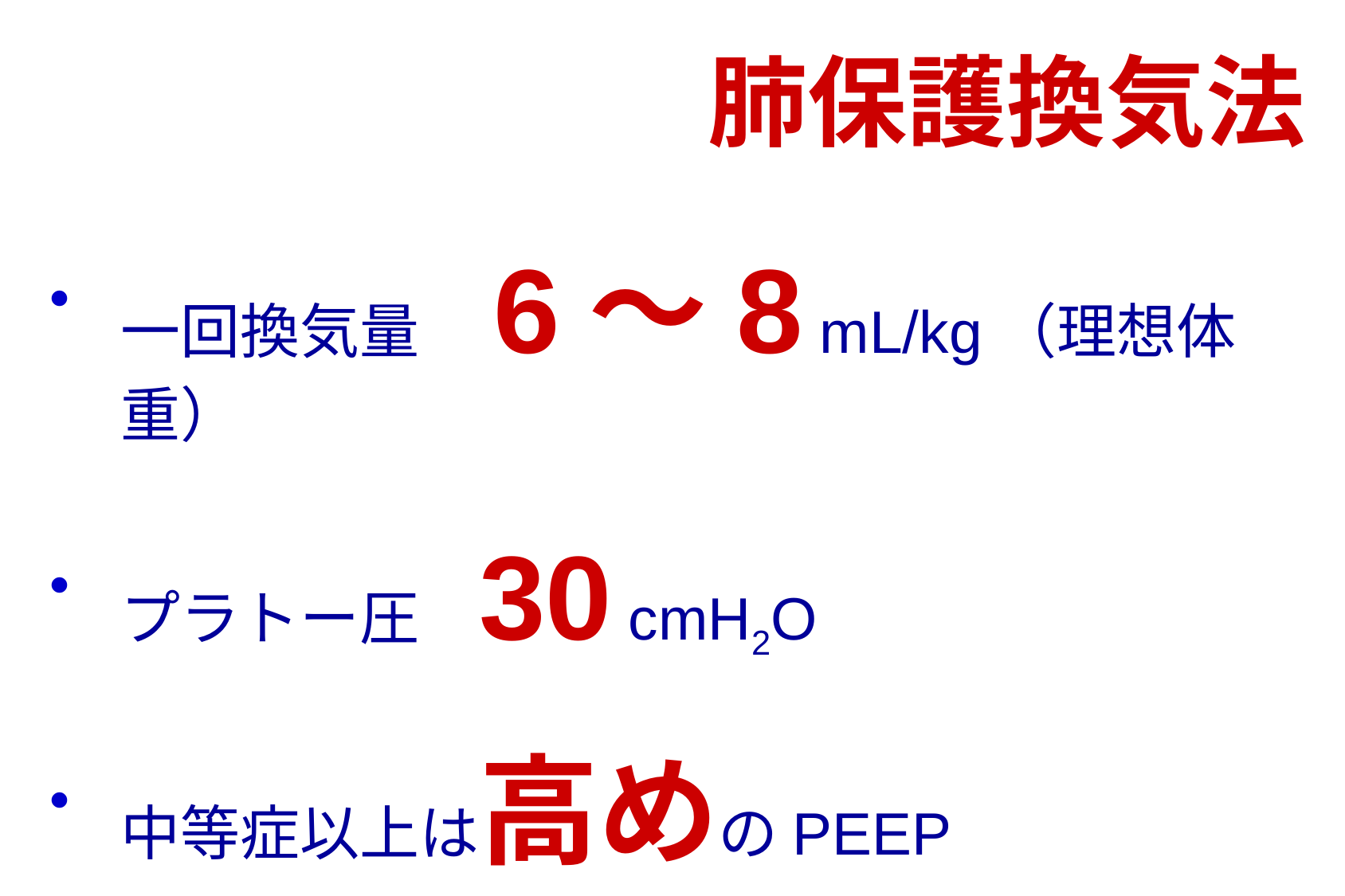

肺保護換気法
一回換気量　6～8 mL/kg（理想体重）

プラトー圧	30 cmH2O

中等症以上は高めのPEEP